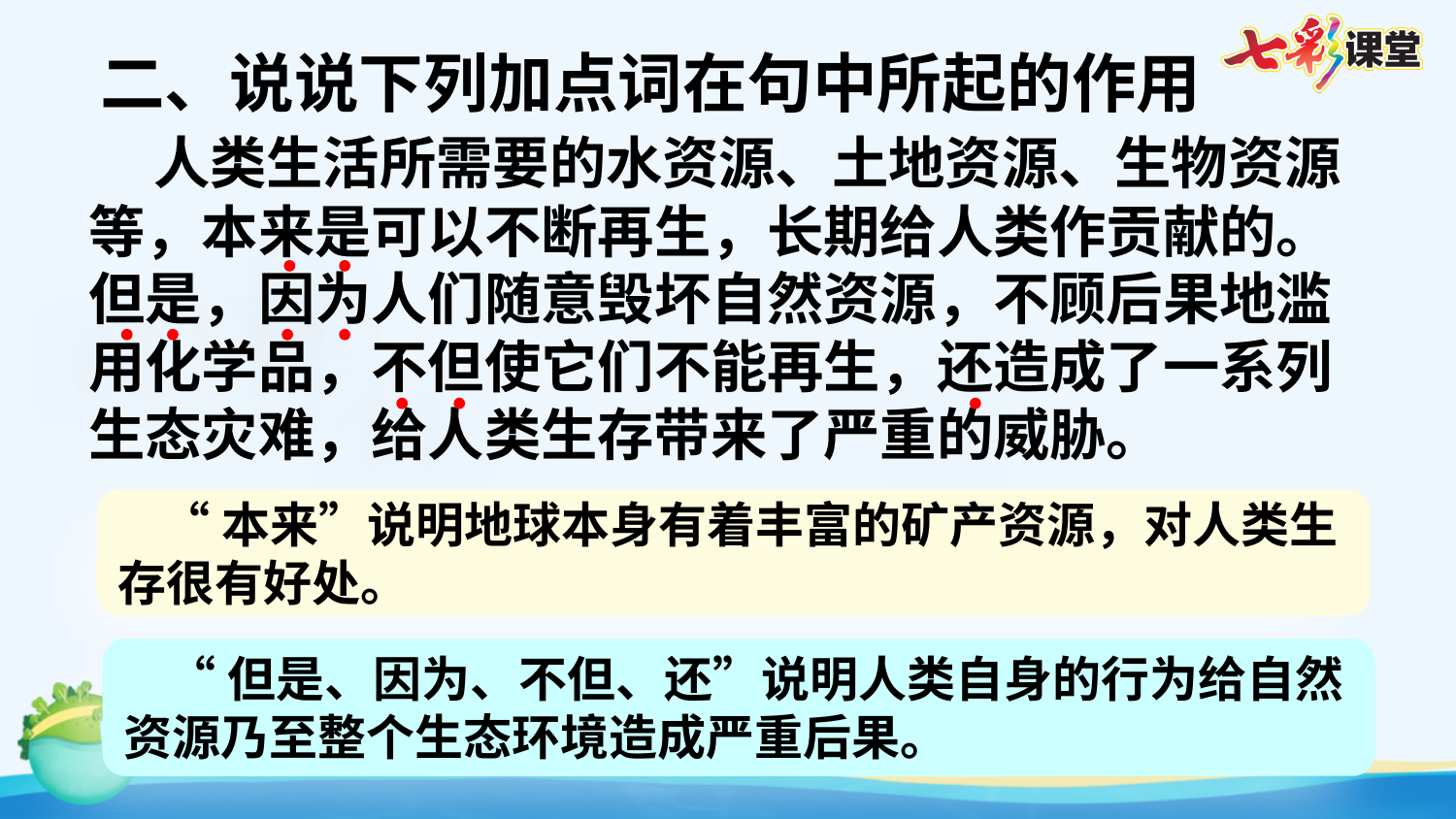

二、说说下列加点词在句中所起的作用
    人类生活所需要的水资源、土地资源、生物资源等，本来是可以不断再生，长期给人类作贡献的。但是，因为人们随意毁坏自然资源，不顾后果地滥用化学品，不但使它们不能再生，还造成了一系列生态灾难，给人类生存带来了严重的威胁。

    “本来”说明地球本身有着丰富的矿产资源，对人类生存很有好处。
    “但是、因为、不但、还”说明人类自身的行为给自然资源乃至整个生态环境造成严重后果。